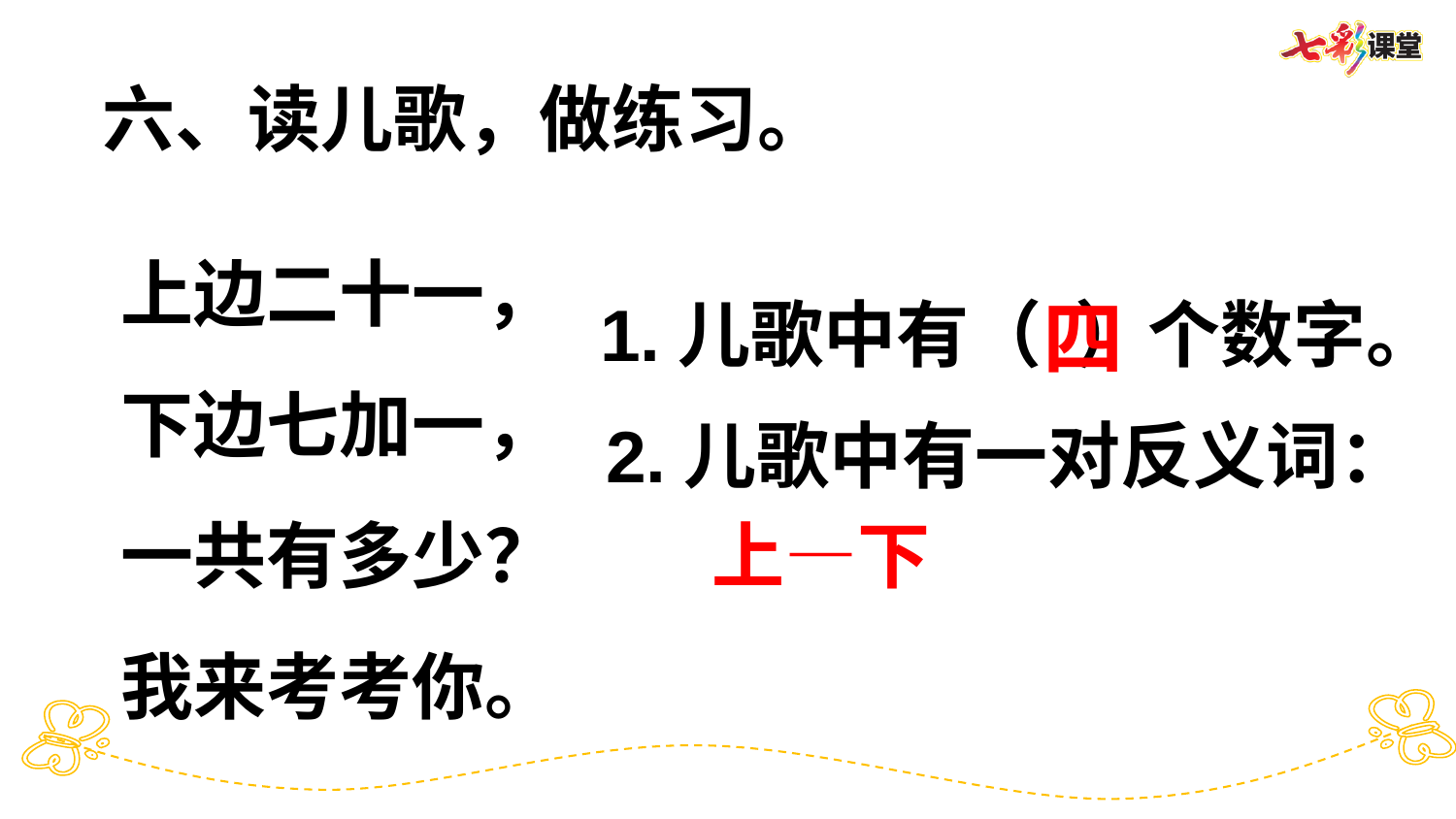

六、读儿歌，做练习。
上边二十一，
下边七加一，
一共有多少？
我来考考你。
四
1.儿歌中有（  ）个数字。

2.儿歌中有一对反义词：
上—下